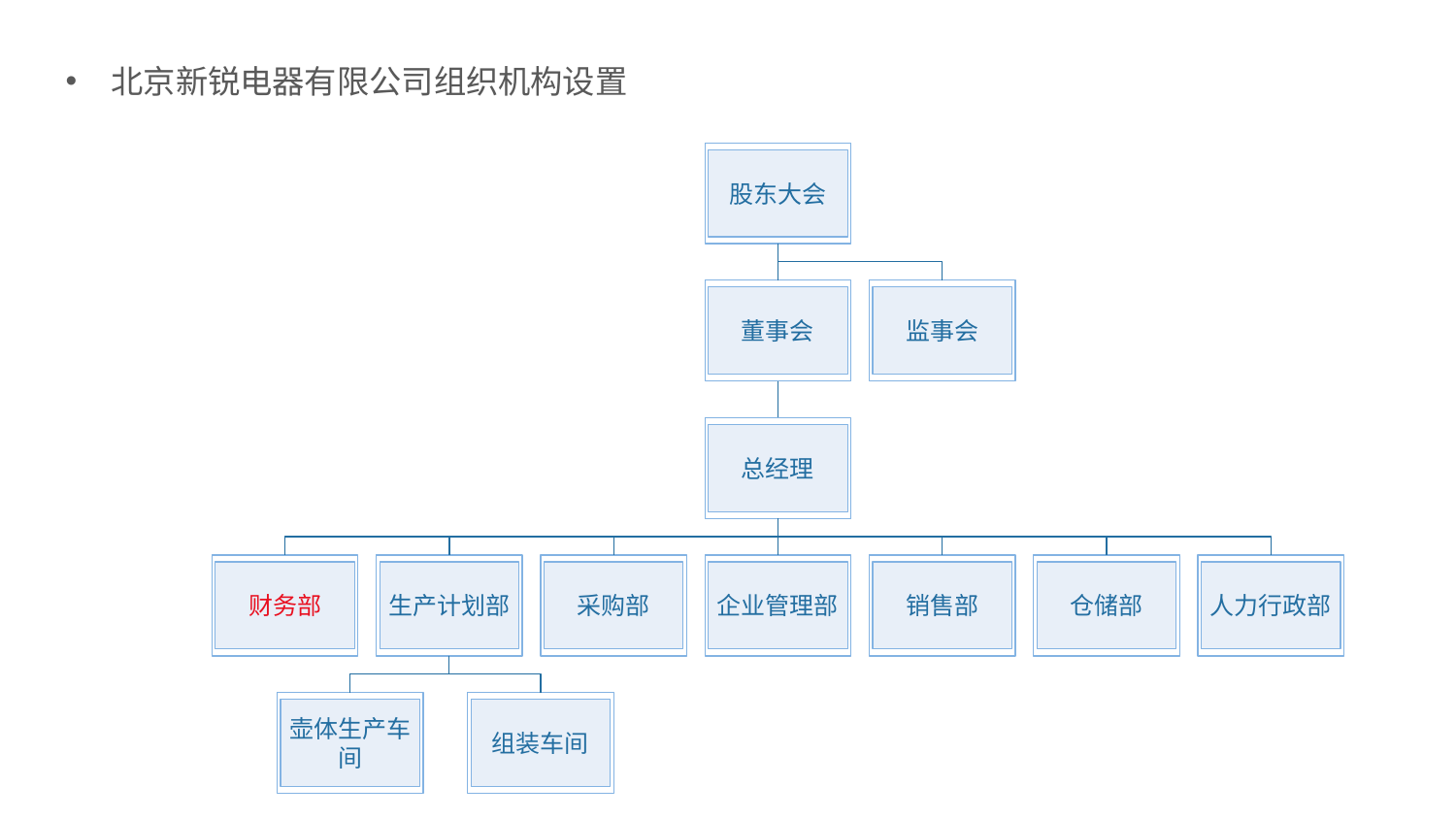

北京新锐电器有限公司组织机构设置
股东大会

董事会
监事会

总经理

财务部
生产计划部
采购部
企业管理部
销售部
仓储部
人力行政部

壶体生产车间
组装车间